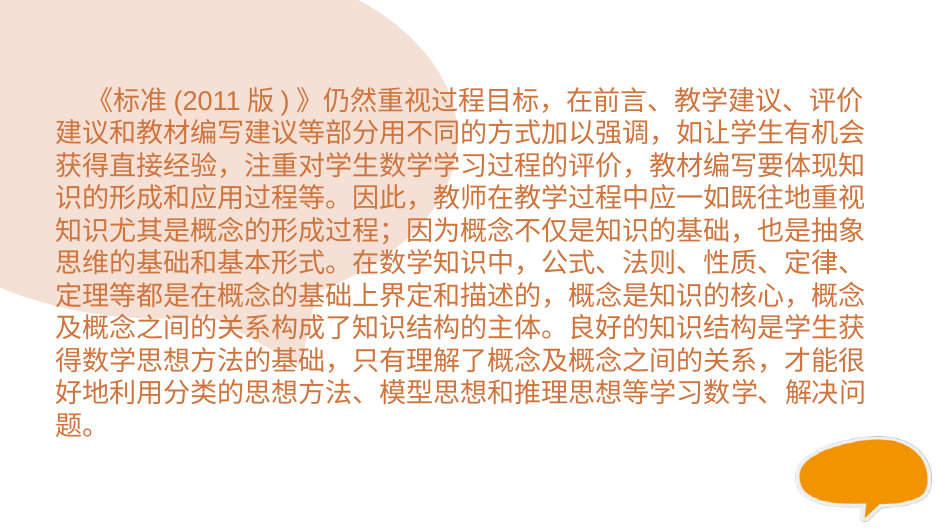

#

    《标准(2011版)》仍然重视过程目标，在前言、教学建议、评价建议和教材编写建议等部分用不同的方式加以强调，如让学生有机会获得直接经验，注重对学生数学学习过程的评价，教材编写要体现知识的形成和应用过程等。因此，教师在教学过程中应一如既往地重视知识尤其是概念的形成过程；因为概念不仅是知识的基础，也是抽象思维的基础和基本形式。在数学知识中，公式、法则、性质、定律、定理等都是在概念的基础上界定和描述的，概念是知识的核心，概念及概念之间的关系构成了知识结构的主体。良好的知识结构是学生获得数学思想方法的基础，只有理解了概念及概念之间的关系，才能很好地利用分类的思想方法、模型思想和推理思想等学习数学、解决问题。